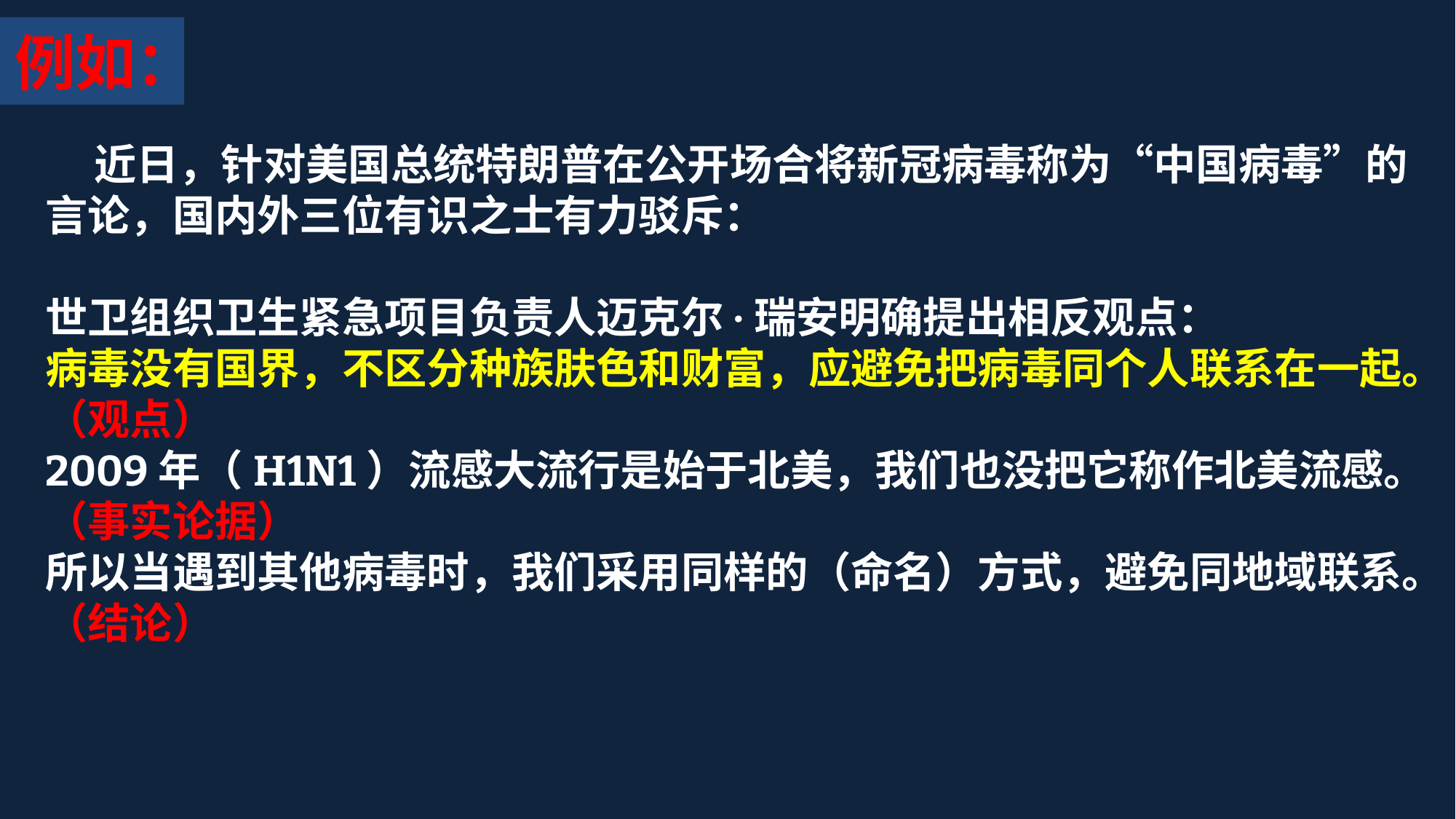

例如：
    近日，针对美国总统特朗普在公开场合将新冠病毒称为“中国病毒”的言论，国内外三位有识之士有力驳斥：

世卫组织卫生紧急项目负责人迈克尔·瑞安明确提出相反观点：
病毒没有国界，不区分种族肤色和财富，应避免把病毒同个人联系在一起。（观点）
2009年（H1N1）流感大流行是始于北美，我们也没把它称作北美流感。（事实论据）
所以当遇到其他病毒时，我们采用同样的（命名）方式，避免同地域联系。（结论）